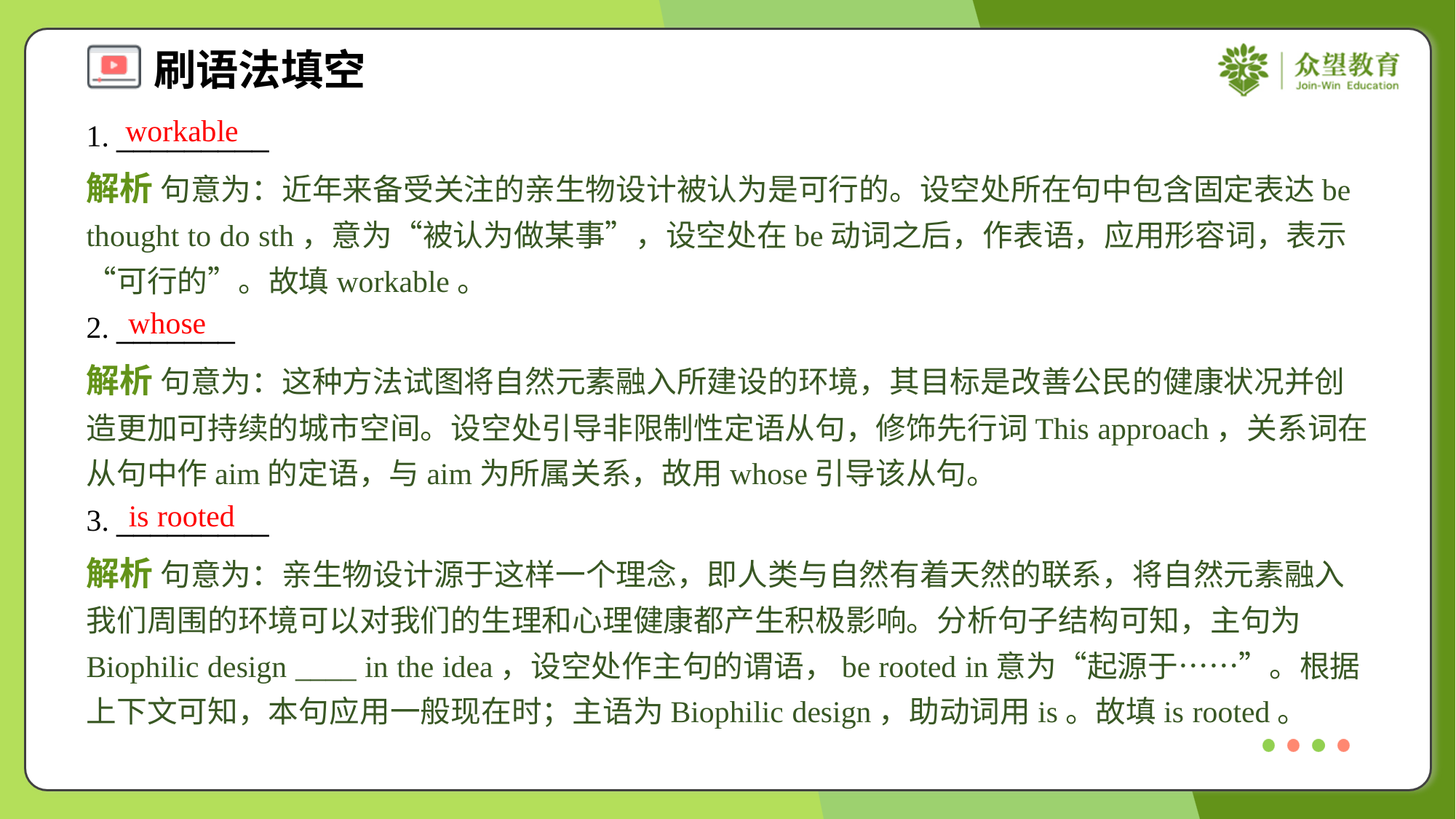

workable
1. _________
解析 句意为：近年来备受关注的亲生物设计被认为是可行的。设空处所在句中包含固定表达be thought to do sth，意为“被认为做某事”，设空处在be动词之后，作表语，应用形容词，表示“可行的”。故填workable。
whose
2. _______
解析 句意为：这种方法试图将自然元素融入所建设的环境，其目标是改善公民的健康状况并创造更加可持续的城市空间。设空处引导非限制性定语从句，修饰先行词This approach，关系词在从句中作aim的定语，与aim为所属关系，故用whose引导该从句。
is rooted
3. _________
解析 句意为：亲生物设计源于这样一个理念，即人类与自然有着天然的联系，将自然元素融入我们周围的环境可以对我们的生理和心理健康都产生积极影响。分析句子结构可知，主句为Biophilic design ____ in the idea，设空处作主句的谓语，be rooted in意为“起源于……”。根据上下文可知，本句应用一般现在时；主语为Biophilic design，助动词用is。故填is rooted。